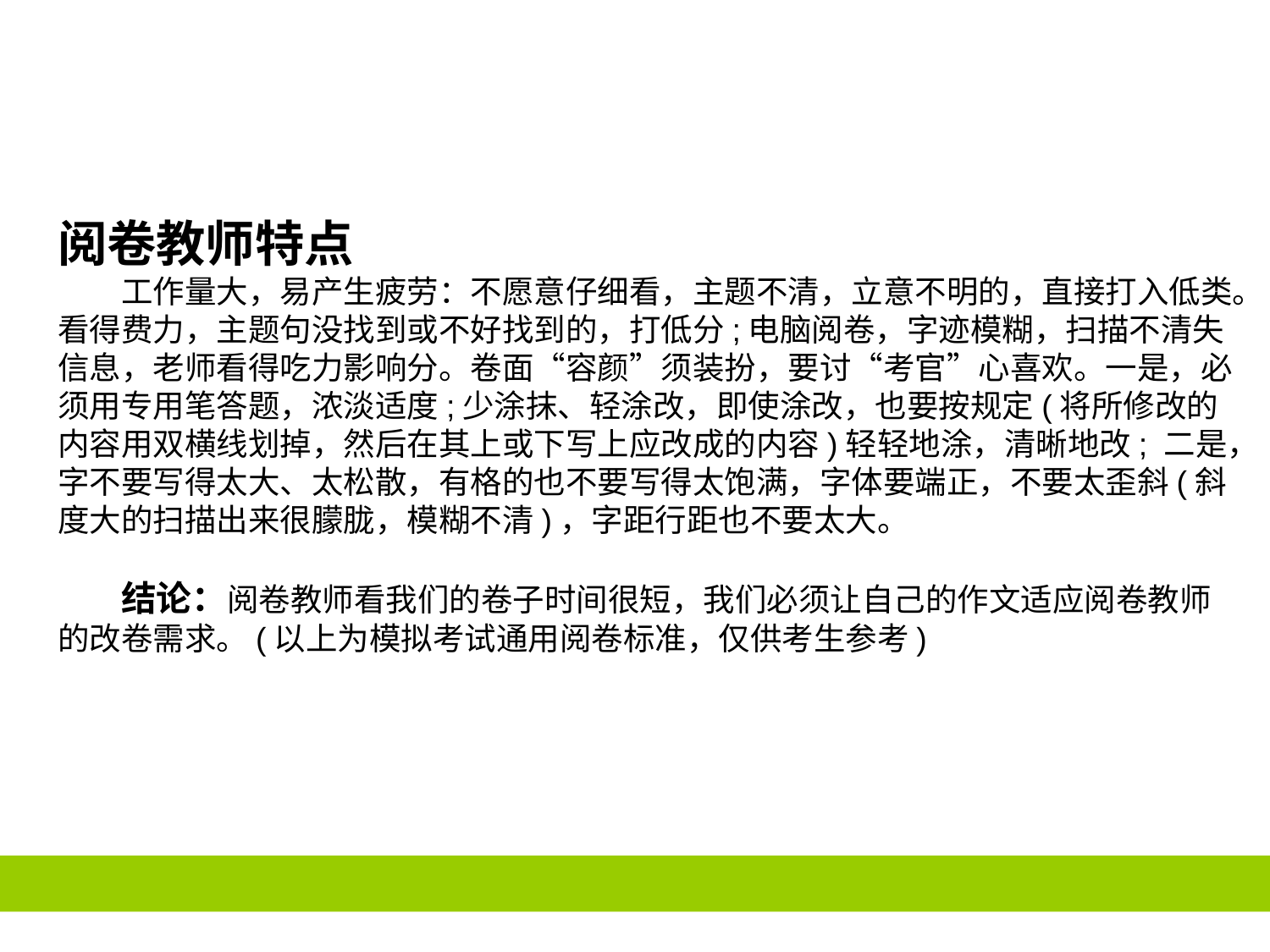

阅卷教师特点
　　工作量大，易产生疲劳：不愿意仔细看，主题不清，立意不明的，直接打入低类。看得费力，主题句没找到或不好找到的，打低分;电脑阅卷，字迹模糊，扫描不清失信息，老师看得吃力影响分。卷面“容颜”须装扮，要讨“考官”心喜欢。一是，必须用专用笔答题，浓淡适度;少涂抹、轻涂改，即使涂改，也要按规定(将所修改的内容用双横线划掉，然后在其上或下写上应改成的内容)轻轻地涂，清晰地改; 二是，字不要写得太大、太松散，有格的也不要写得太饱满，字体要端正，不要太歪斜(斜度大的扫描出来很朦胧，模糊不清)，字距行距也不要太大。

　　结论：阅卷教师看我们的卷子时间很短，我们必须让自己的作文适应阅卷教师的改卷需求。(以上为模拟考试通用阅卷标准，仅供考生参考)